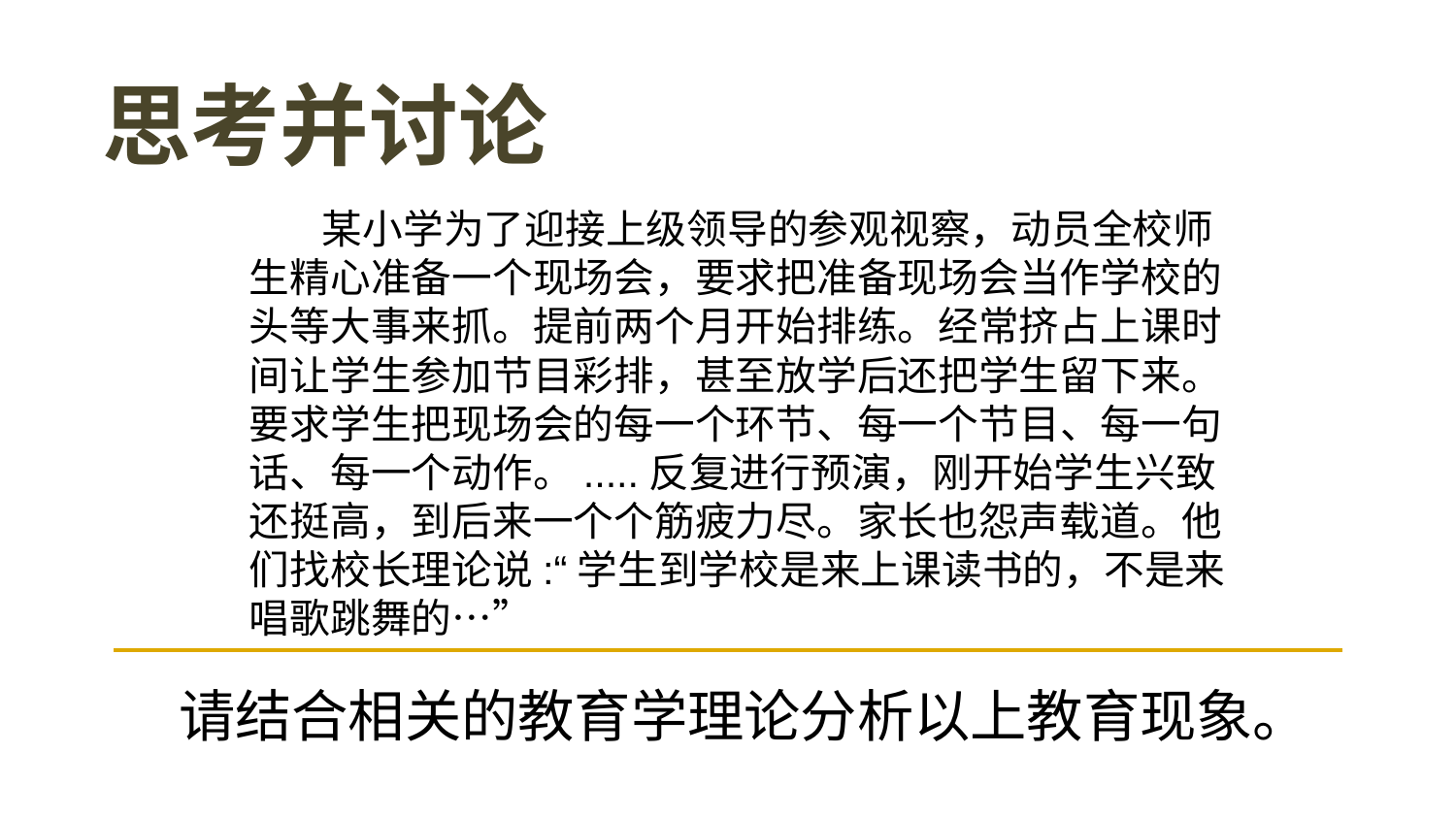

思考并讨论
某小学为了迎接上级领导的参观视察，动员全校师生精心准备一个现场会，要求把准备现场会当作学校的头等大事来抓。提前两个月开始排练。经常挤占上课时间让学生参加节目彩排，甚至放学后还把学生留下来。要求学生把现场会的每一个环节、每一个节目、每一句话、每一个动作。.....反复进行预演，刚开始学生兴致还挺高，到后来一个个筋疲力尽。家长也怨声载道。他们找校长理论说:“学生到学校是来上课读书的，不是来唱歌跳舞的…”
请结合相关的教育学理论分析以上教育现象。